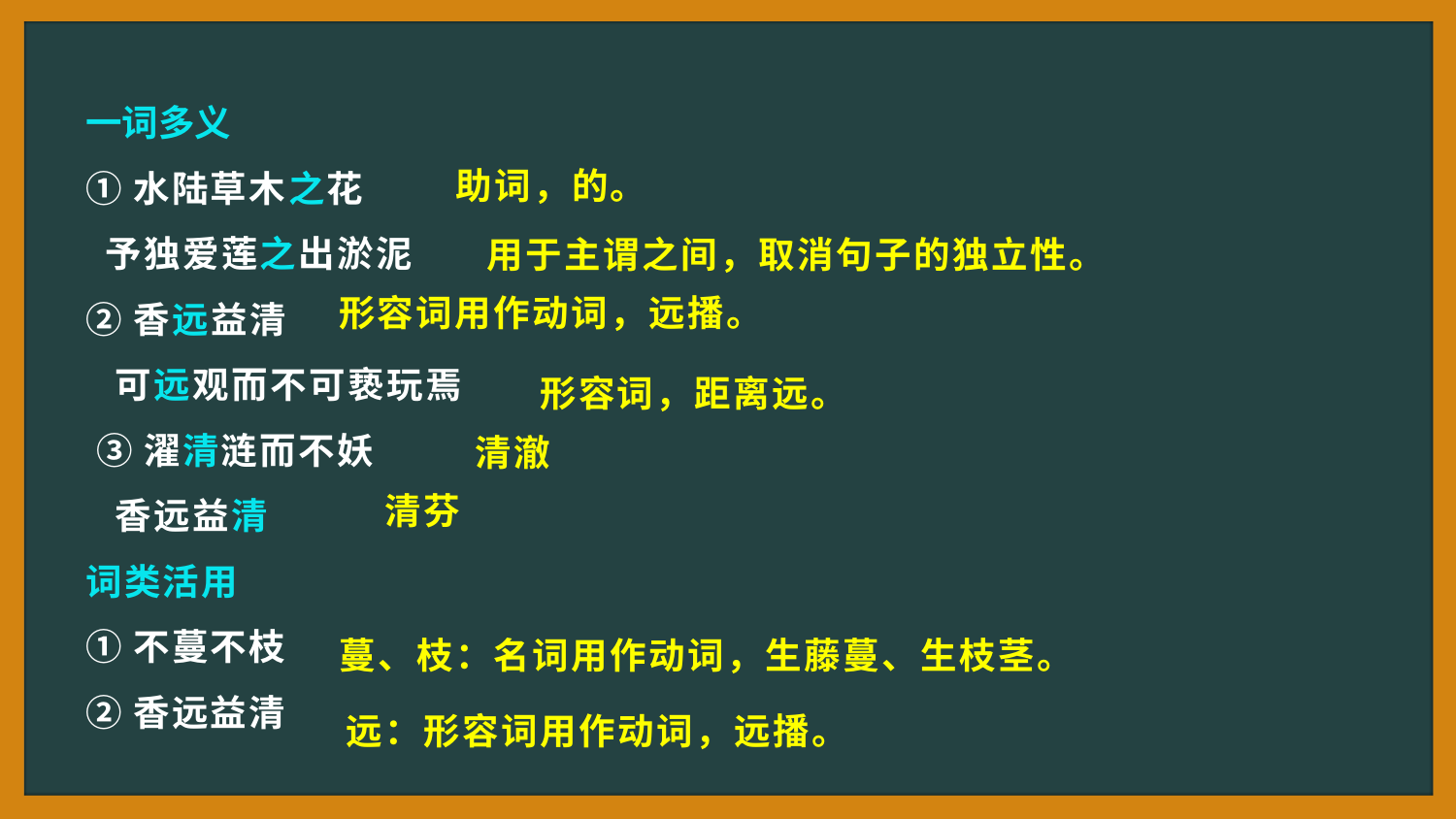

一词多义
①水陆草木之花
 予独爱莲之出淤泥
②香远益清
  可远观而不可亵玩焉
 ③濯清涟而不妖
  香远益清
词类活用
①不蔓不枝
②香远益清
助词，的。
 用于主谓之间，取消句子的独立性。
形容词用作动词，远播。
形容词，距离远。
 清澈
清芬
蔓、枝：名词用作动词，生藤蔓、生枝茎。
远：形容词用作动词，远播。